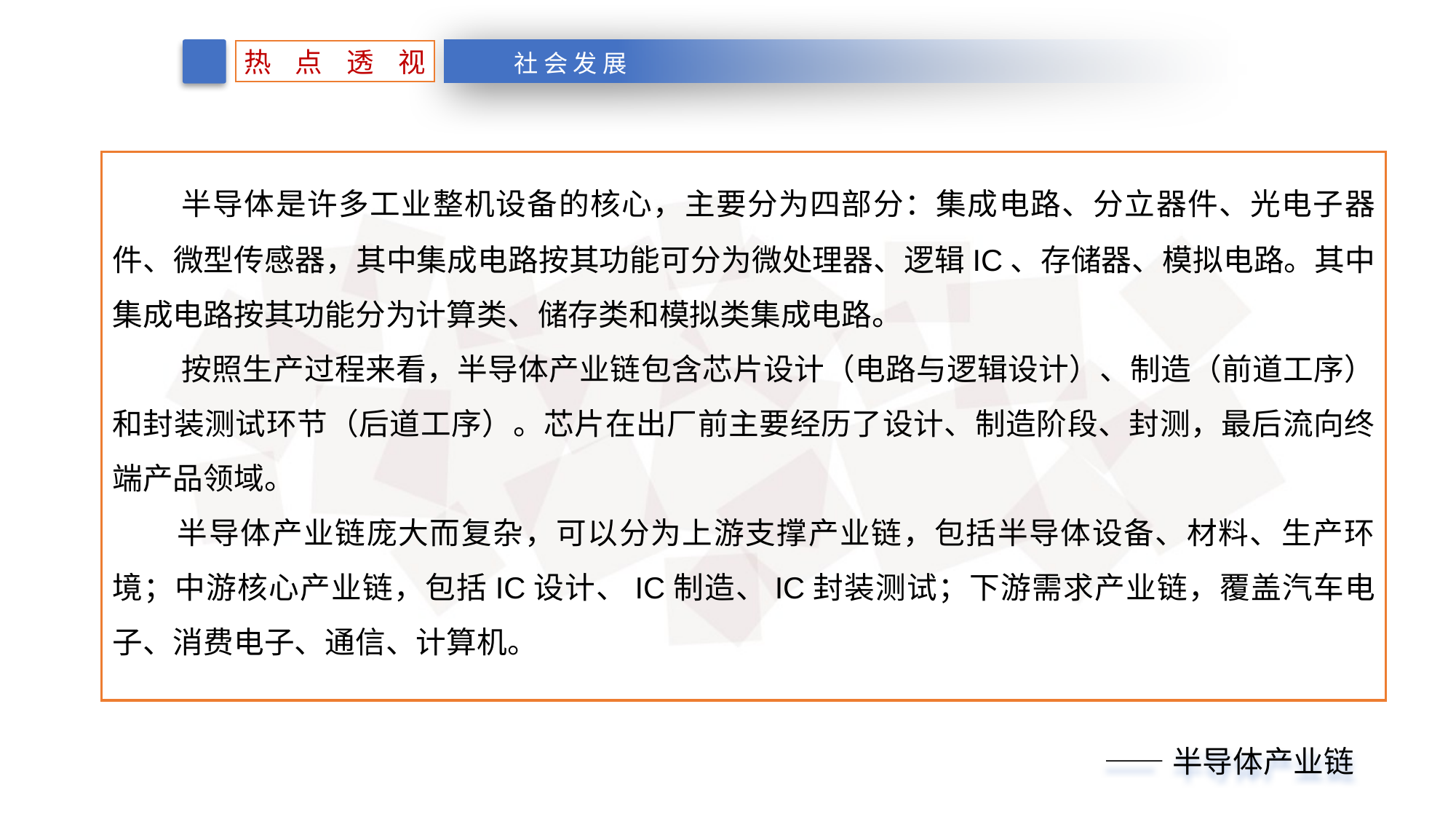

热 点 透 视
社 会 发 展
  半导体是许多工业整机设备的核心，主要分为四部分：集成电路、分立器件、光电子器件、微型传感器，其中集成电路按其功能可分为微处理器、逻辑IC、存储器、模拟电路。其中集成电路按其功能分为计算类、储存类和模拟类集成电路。
   按照生产过程来看，半导体产业链包含芯片设计（电路与逻辑设计）、制造（前道工序）和封装测试环节（后道工序）。芯片在出厂前主要经历了设计、制造阶段、封测，最后流向终端产品领域。
  半导体产业链庞大而复杂，可以分为上游支撑产业链，包括半导体设备、材料、生产环境；中游核心产业链，包括IC设计、IC制造、IC封装测试；下游需求产业链，覆盖汽车电子、消费电子、通信、计算机。
     ——半导体产业链